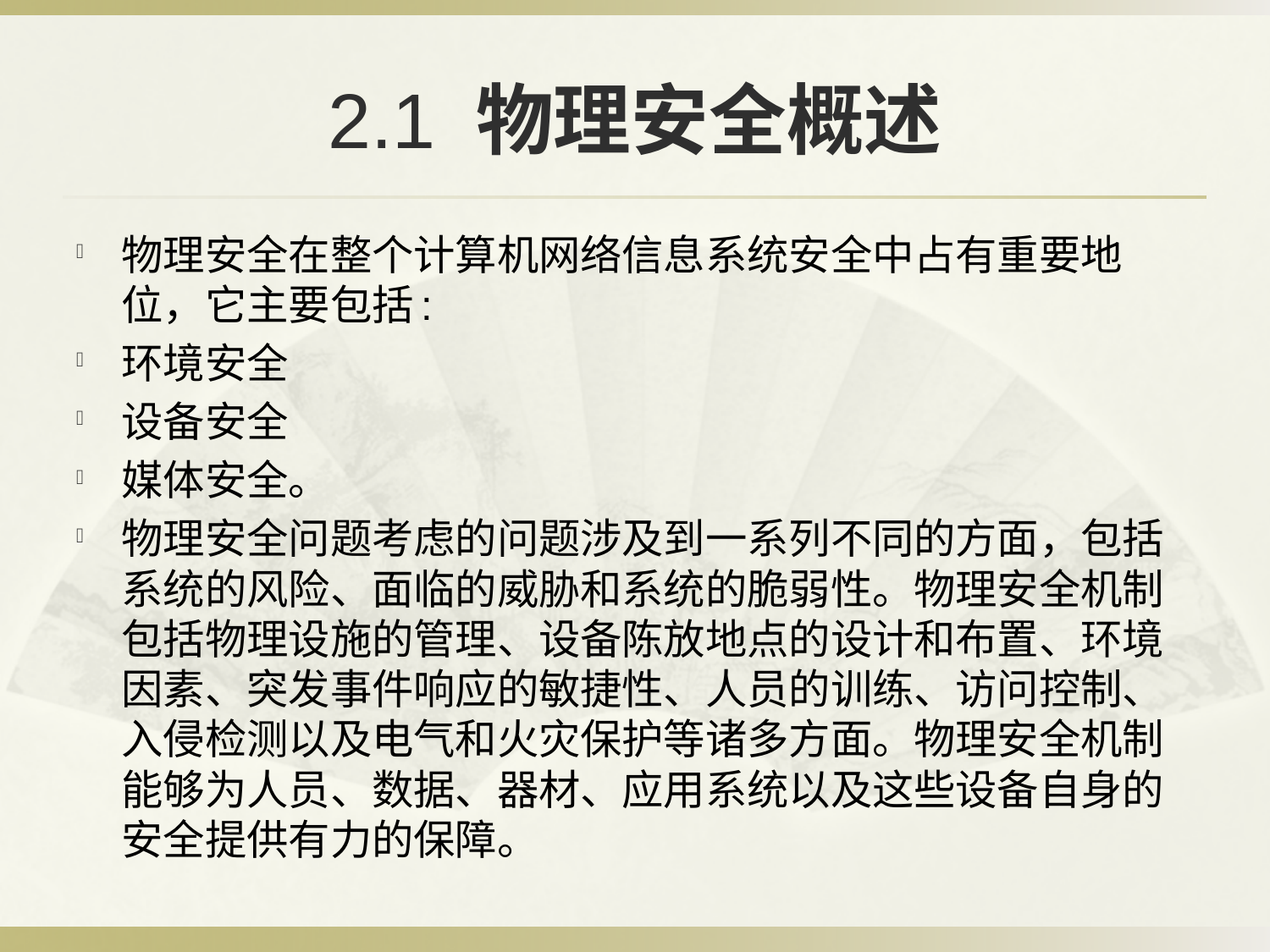

# 2.1 物理安全概述
物理安全在整个计算机网络信息系统安全中占有重要地位，它主要包括:
环境安全
设备安全
媒体安全。
物理安全问题考虑的问题涉及到一系列不同的方面，包括系统的风险、面临的威胁和系统的脆弱性。物理安全机制包括物理设施的管理、设备陈放地点的设计和布置、环境因素、突发事件响应的敏捷性、人员的训练、访问控制、入侵检测以及电气和火灾保护等诸多方面。物理安全机制能够为人员、数据、器材、应用系统以及这些设备自身的安全提供有力的保障。